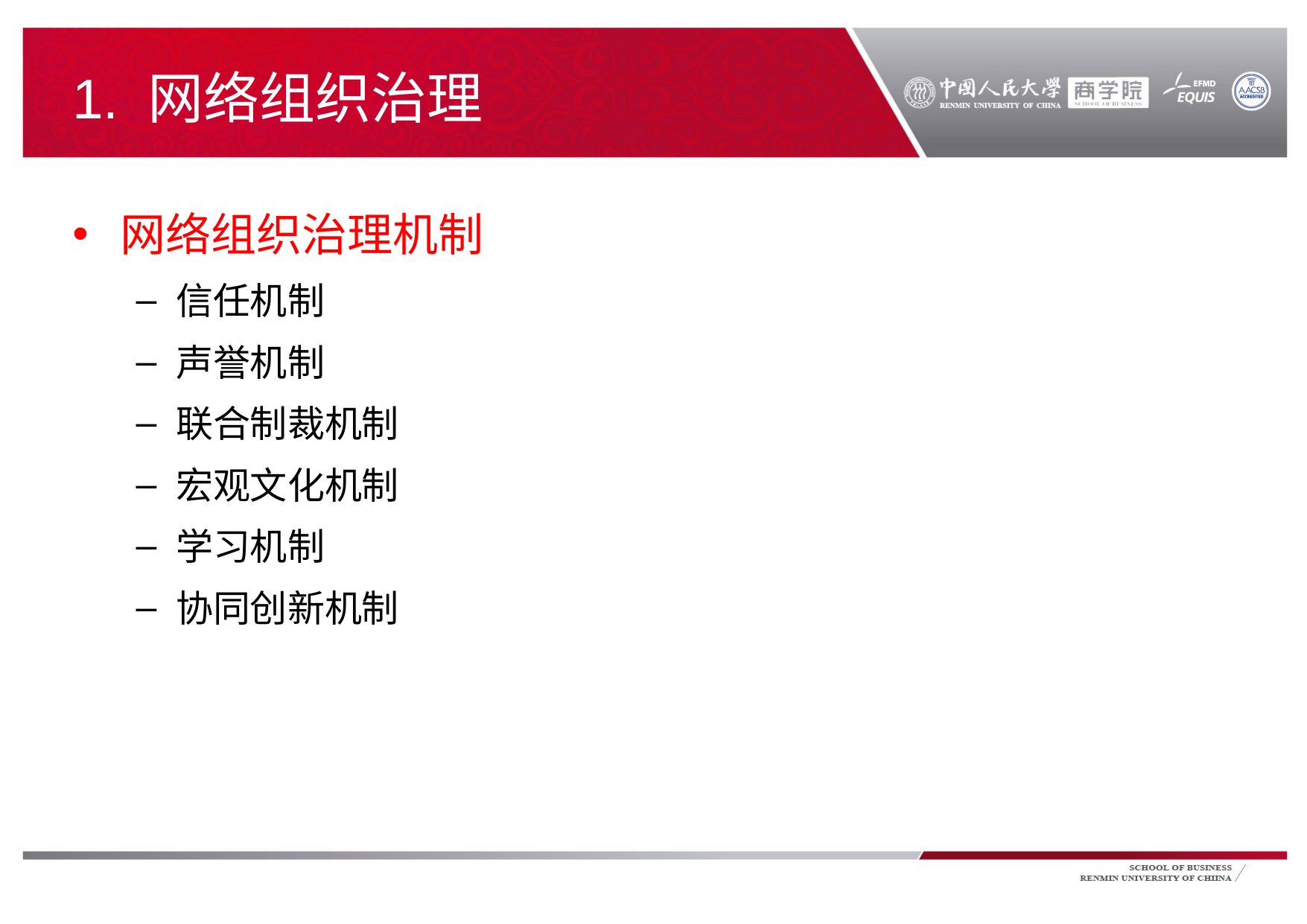

# 1. 网络组织治理
网络组织治理机制
信任机制
声誉机制
联合制裁机制
宏观文化机制
学习机制
协同创新机制